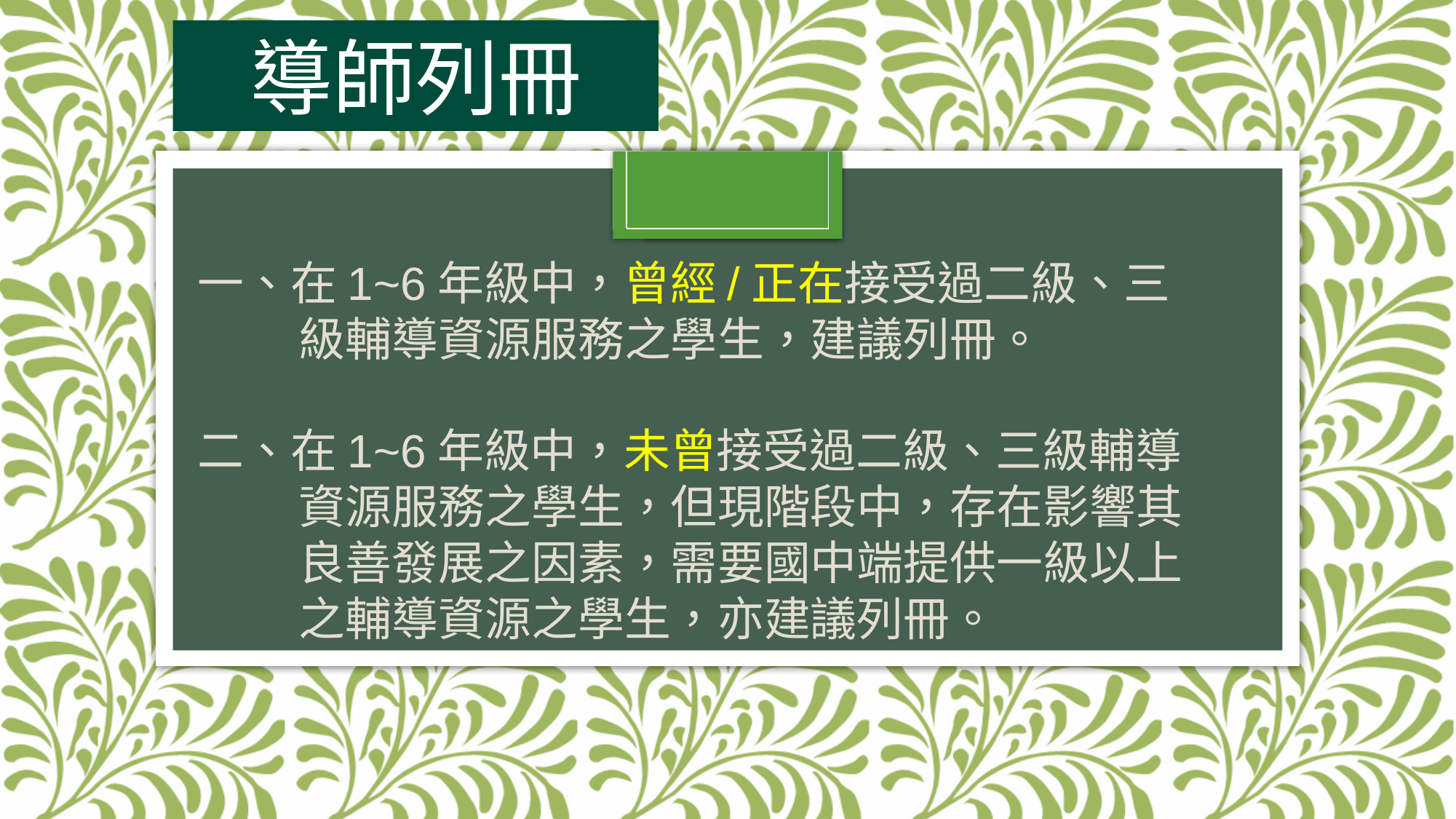

# 導師列冊

一、在1~6年級中，曾經/正在接受過二級、三
       級輔導資源服務之學生，建議列冊。

二、在1~6年級中，未曾接受過二級、三級輔導
       資源服務之學生，但現階段中，存在影響其
       良善發展之因素，需要國中端提供一級以上
       之輔導資源之學生，亦建議列冊。